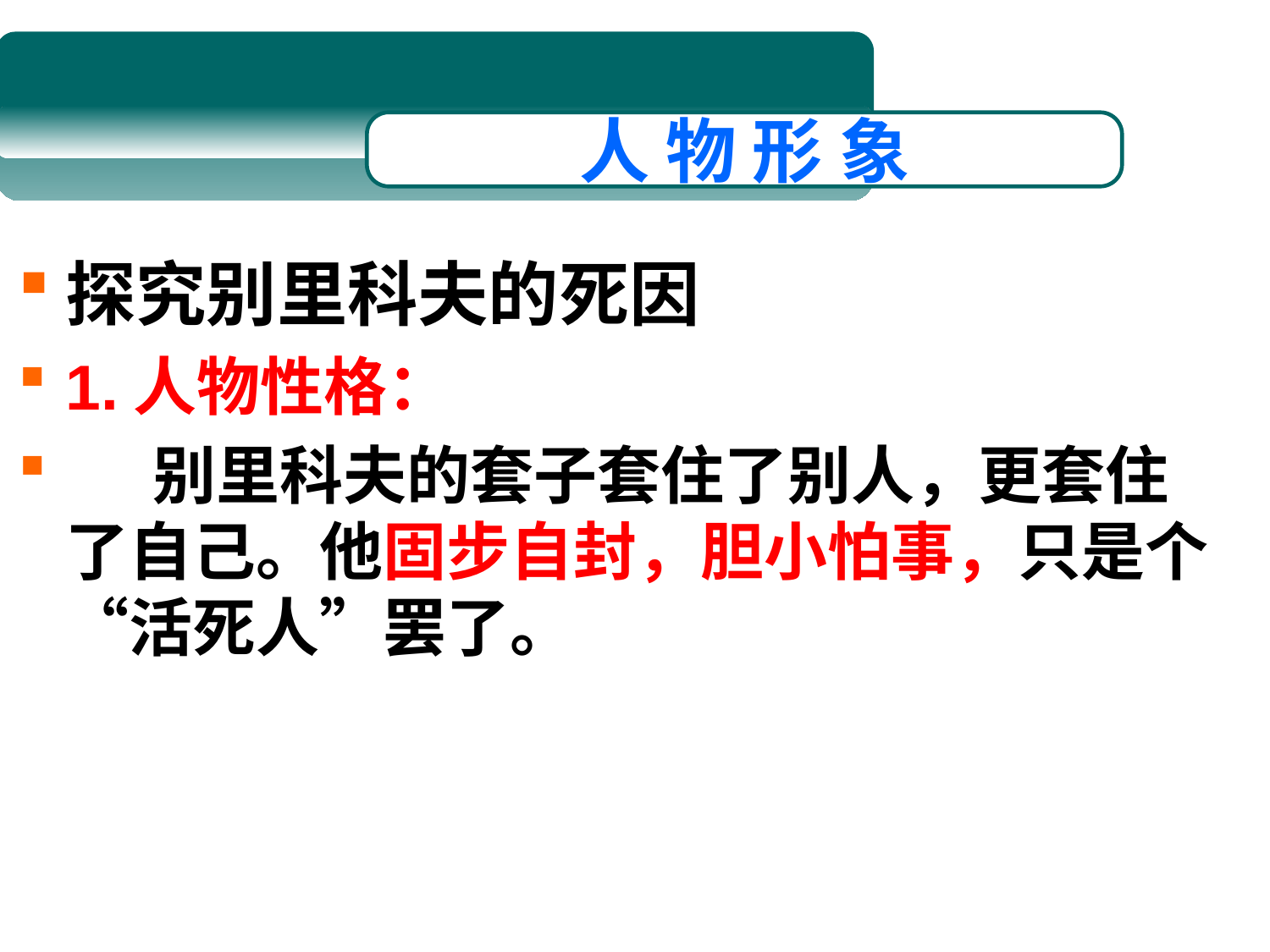

人 物 形 象
探究别里科夫的死因
1.人物性格：
     别里科夫的套子套住了别人，更套住了自己。他固步自封，胆小怕事，只是个“活死人”罢了。